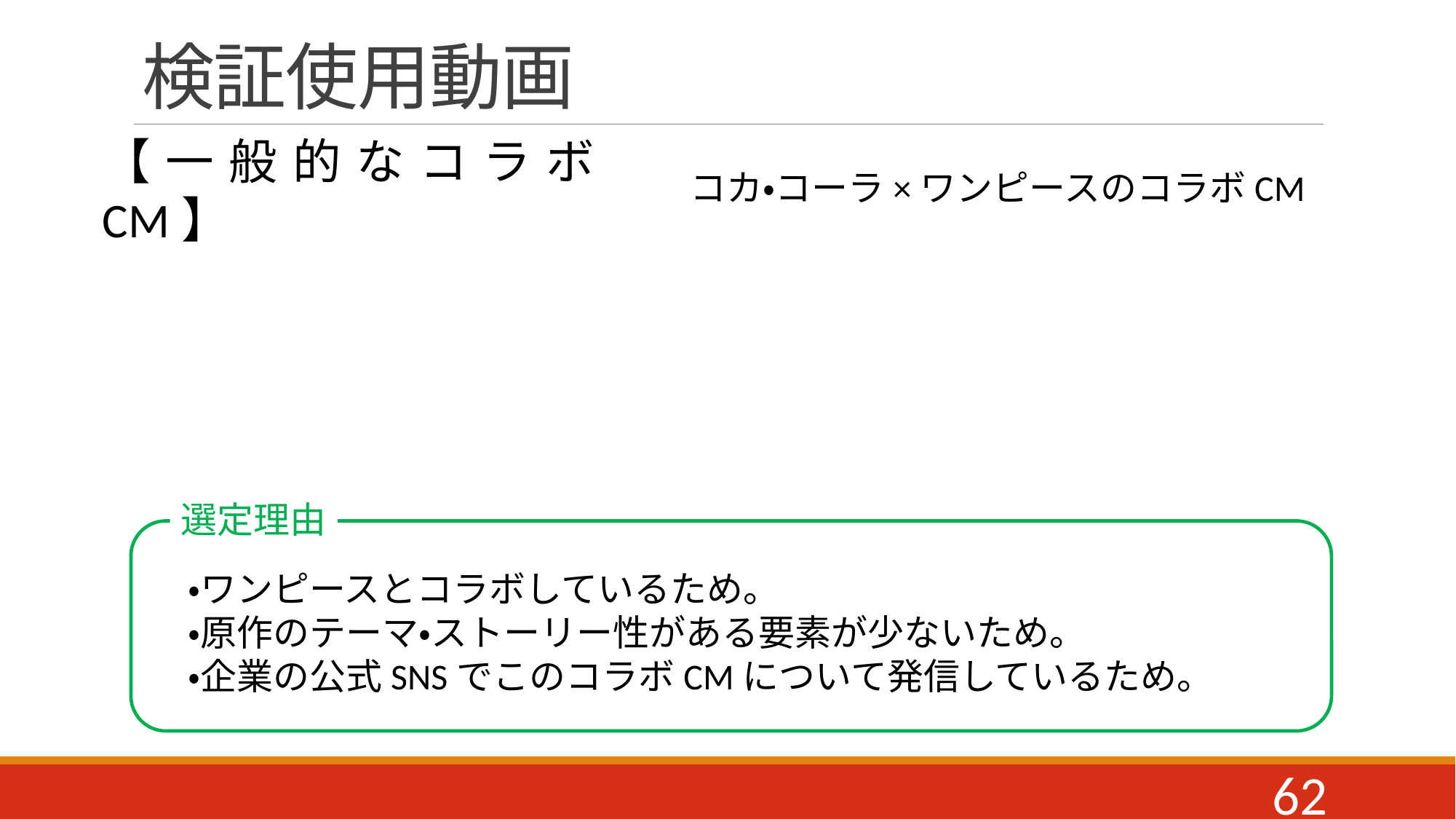

# 検証使用動画
【一般的なコラボCM】
コカ・コーラ×ワンピースのコラボCM
選定理由

・ワンピースとコラボしているため。
・原作のテーマ・ストーリー性がある要素が少ないため。
・企業の公式SNSでこのコラボCMについて発信しているため。
62